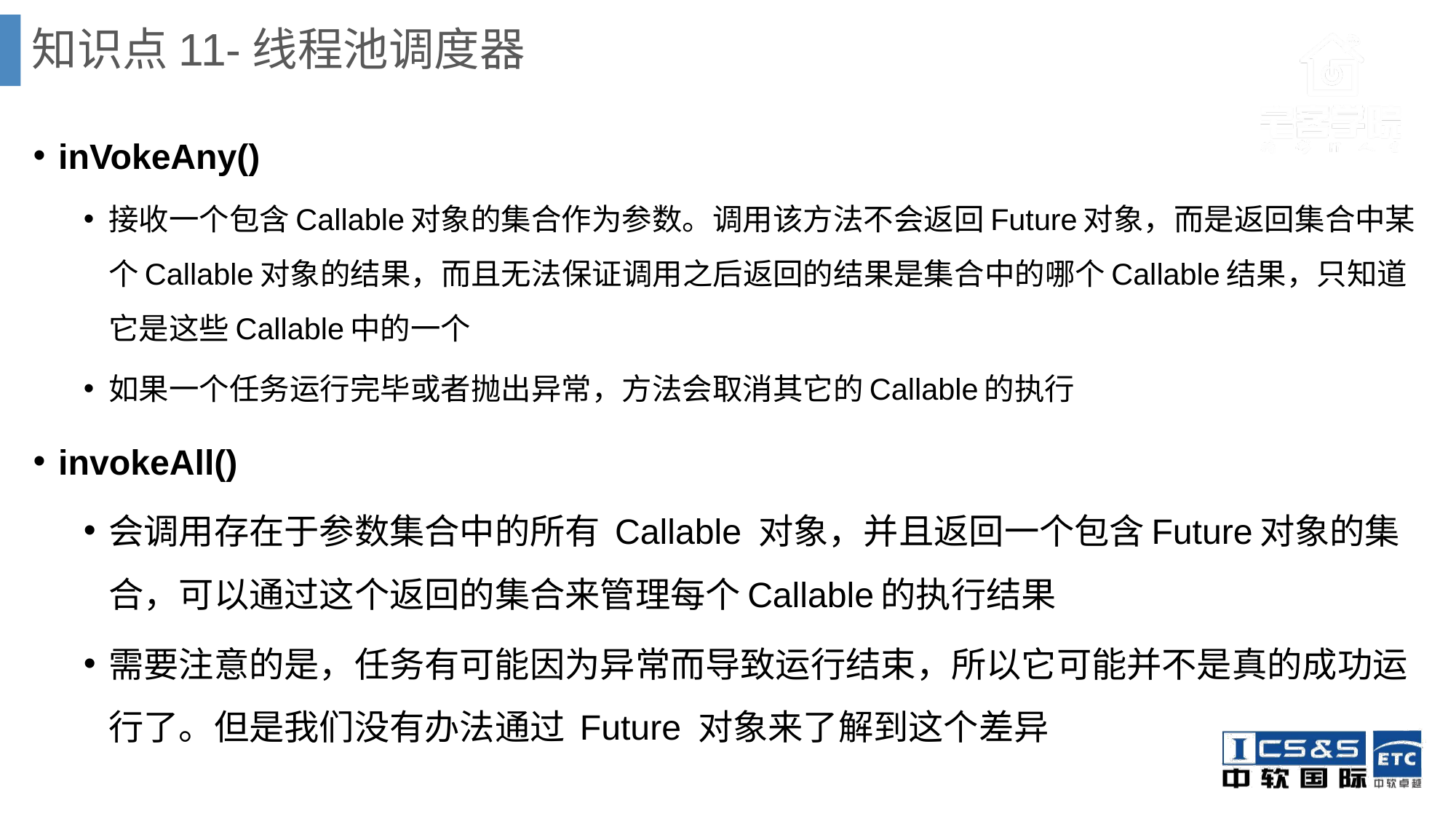

# 知识点11-线程池调度器
inVokeAny()
接收一个包含Callable对象的集合作为参数。调用该方法不会返回Future对象，而是返回集合中某个Callable对象的结果，而且无法保证调用之后返回的结果是集合中的哪个Callable结果，只知道它是这些Callable中的一个
如果一个任务运行完毕或者抛出异常，方法会取消其它的Callable的执行
invokeAll()
会调用存在于参数集合中的所有 Callable 对象，并且返回一个包含Future对象的集合，可以通过这个返回的集合来管理每个Callable的执行结果
需要注意的是，任务有可能因为异常而导致运行结束，所以它可能并不是真的成功运行了。但是我们没有办法通过 Future 对象来了解到这个差异